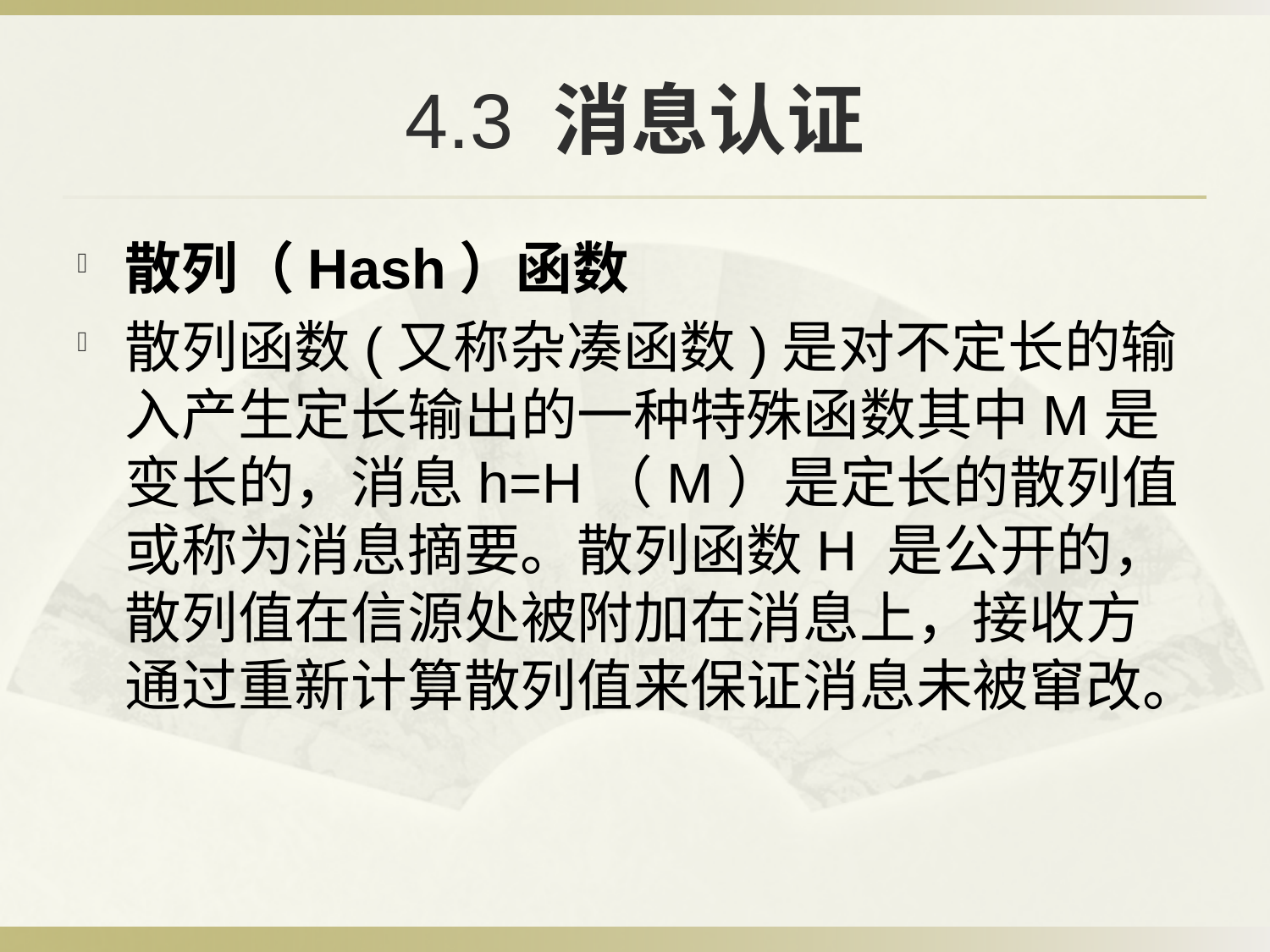

# 4.3 消息认证
散列（Hash）函数
散列函数(又称杂凑函数)是对不定长的输入产生定长输出的一种特殊函数其中M是变长的，消息h=H（M）是定长的散列值或称为消息摘要。散列函数H 是公开的，散列值在信源处被附加在消息上，接收方通过重新计算散列值来保证消息未被窜改。